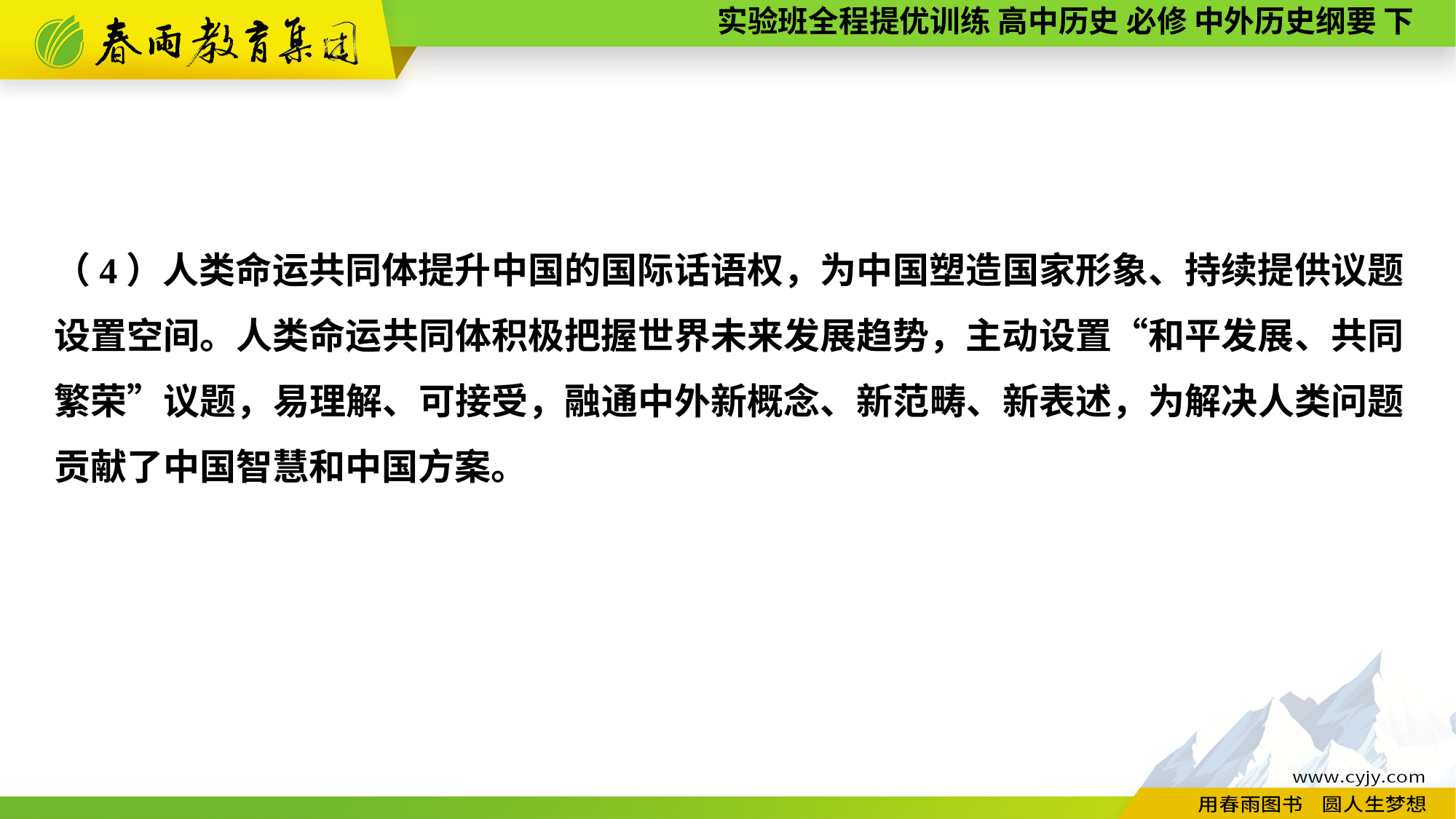

（4）人类命运共同体提升中国的国际话语权，为中国塑造国家形象、持续提供议题设置空间。人类命运共同体积极把握世界未来发展趋势，主动设置“和平发展、共同繁荣”议题，易理解、可接受，融通中外新概念、新范畴、新表述，为解决人类问题贡献了中国智慧和中国方案。